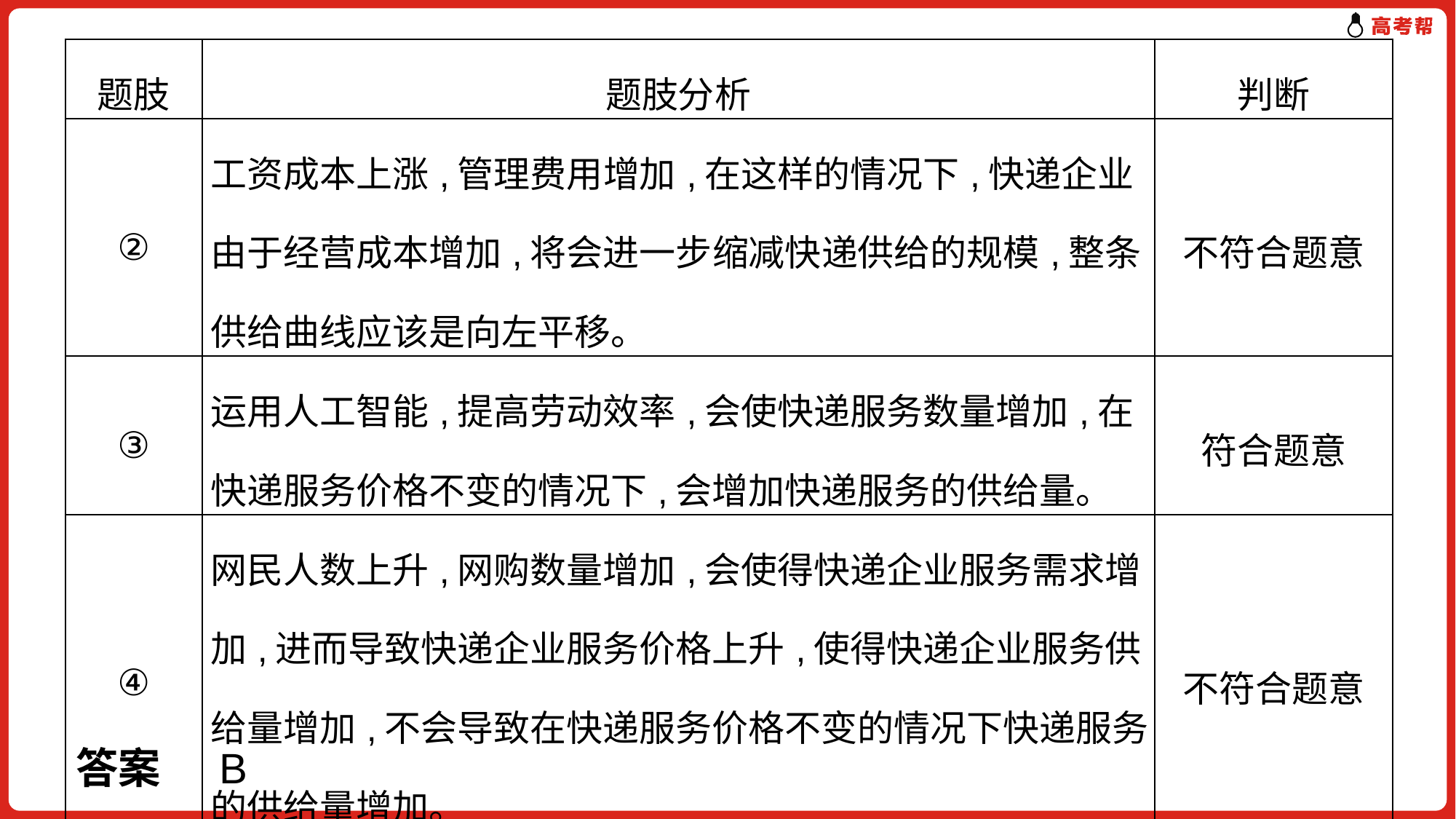

| 题肢 | 题肢分析 | 判断 |
| --- | --- | --- |
| ② | 工资成本上涨,管理费用增加,在这样的情况下,快递企业由于经营成本增加,将会进一步缩减快递供给的规模,整条供给曲线应该是向左平移。 | 不符合题意 |
| ③ | 运用人工智能,提高劳动效率,会使快递服务数量增加,在快递服务价格不变的情况下,会增加快递服务的供给量。 | 符合题意 |
| ④ | 网民人数上升,网购数量增加,会使得快递企业服务需求增加,进而导致快递企业服务价格上升,使得快递企业服务供给量增加,不会导致在快递服务价格不变的情况下快递服务的供给量增加。 | 不符合题意 |
答案     B